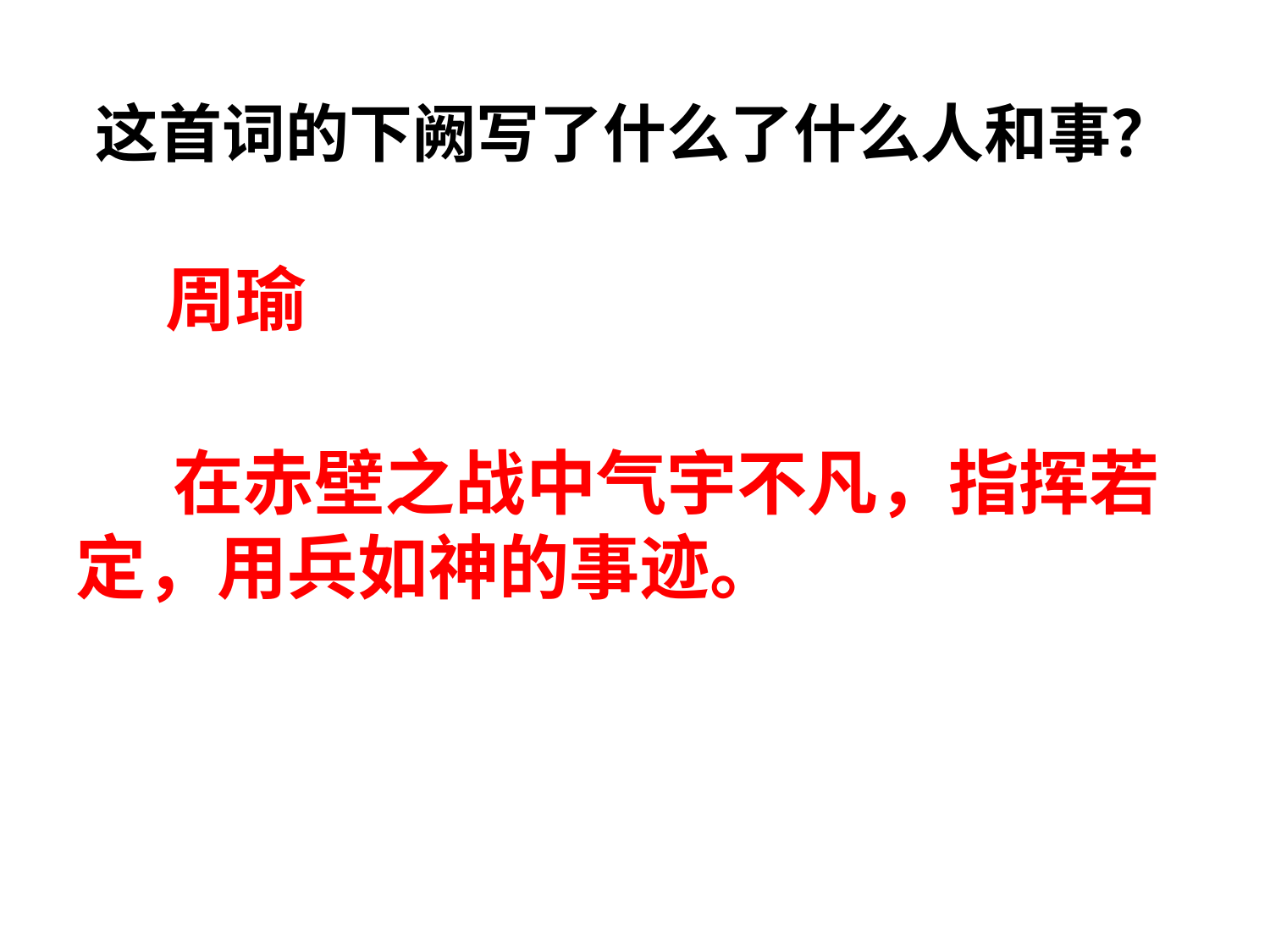

# 这首词的下阙写了什么了什么人和事？
      周瑜
     在赤壁之战中气宇不凡，指挥若定，用兵如神的事迹。